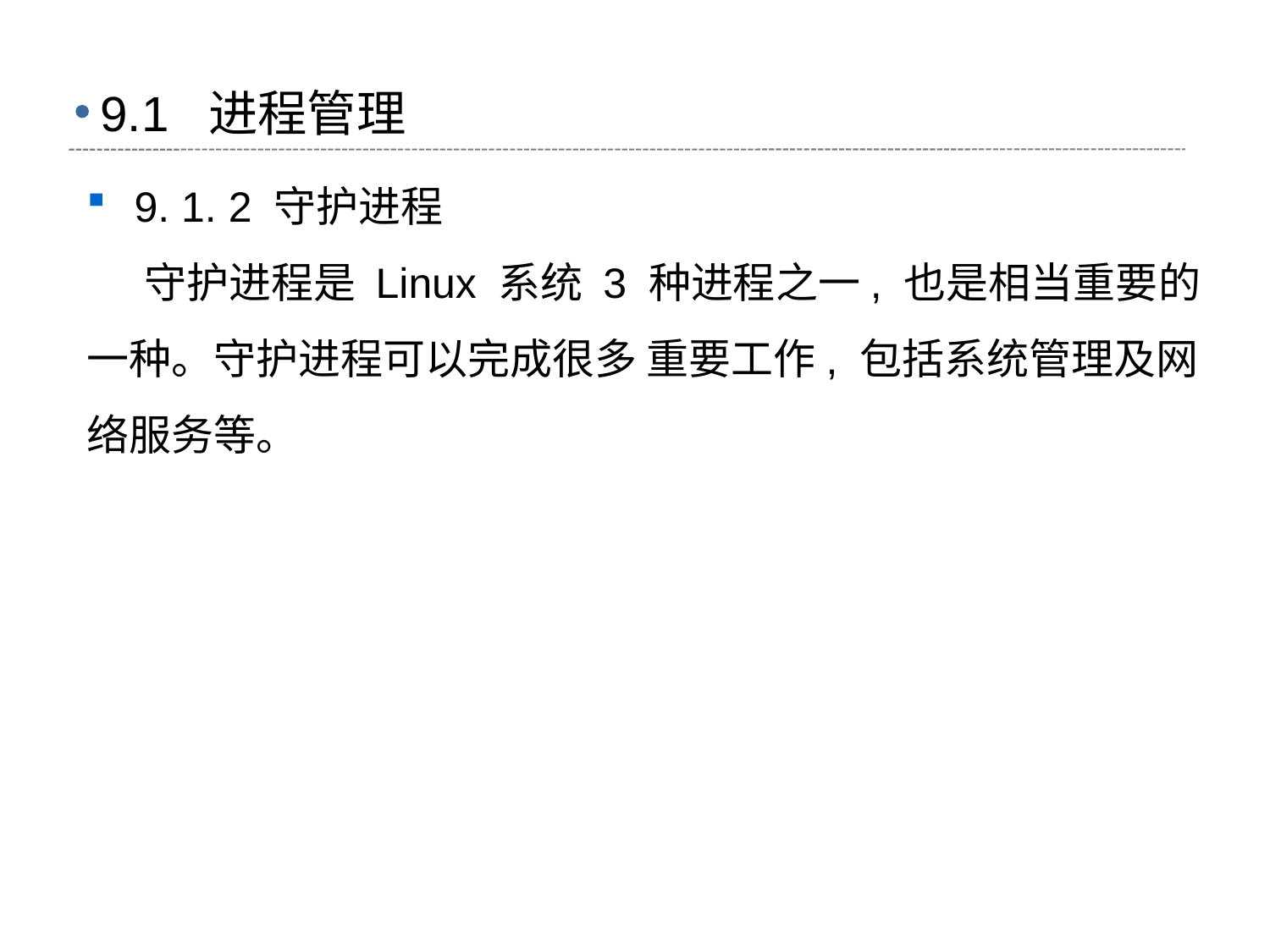

# 9.1  进程管理
9. 1. 2 守护进程
     守护进程是 Linux 系统 3 种进程之一, 也是相当重要的一种。守护进程可以完成很多 重要工作, 包括系统管理及网络服务等。